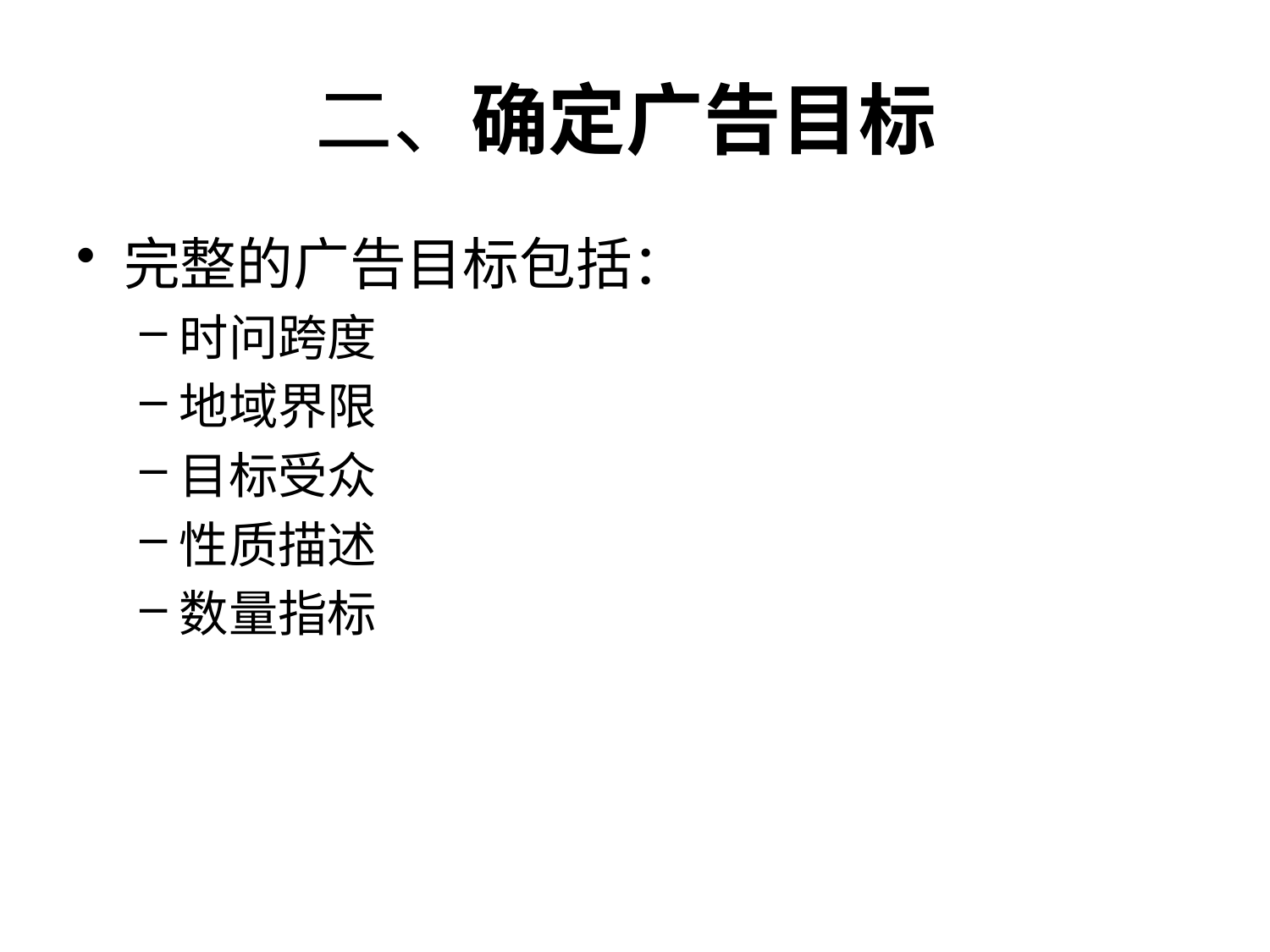

# 二、确定广告目标
完整的广告目标包括：
时问跨度
地域界限
目标受众
性质描述
数量指标